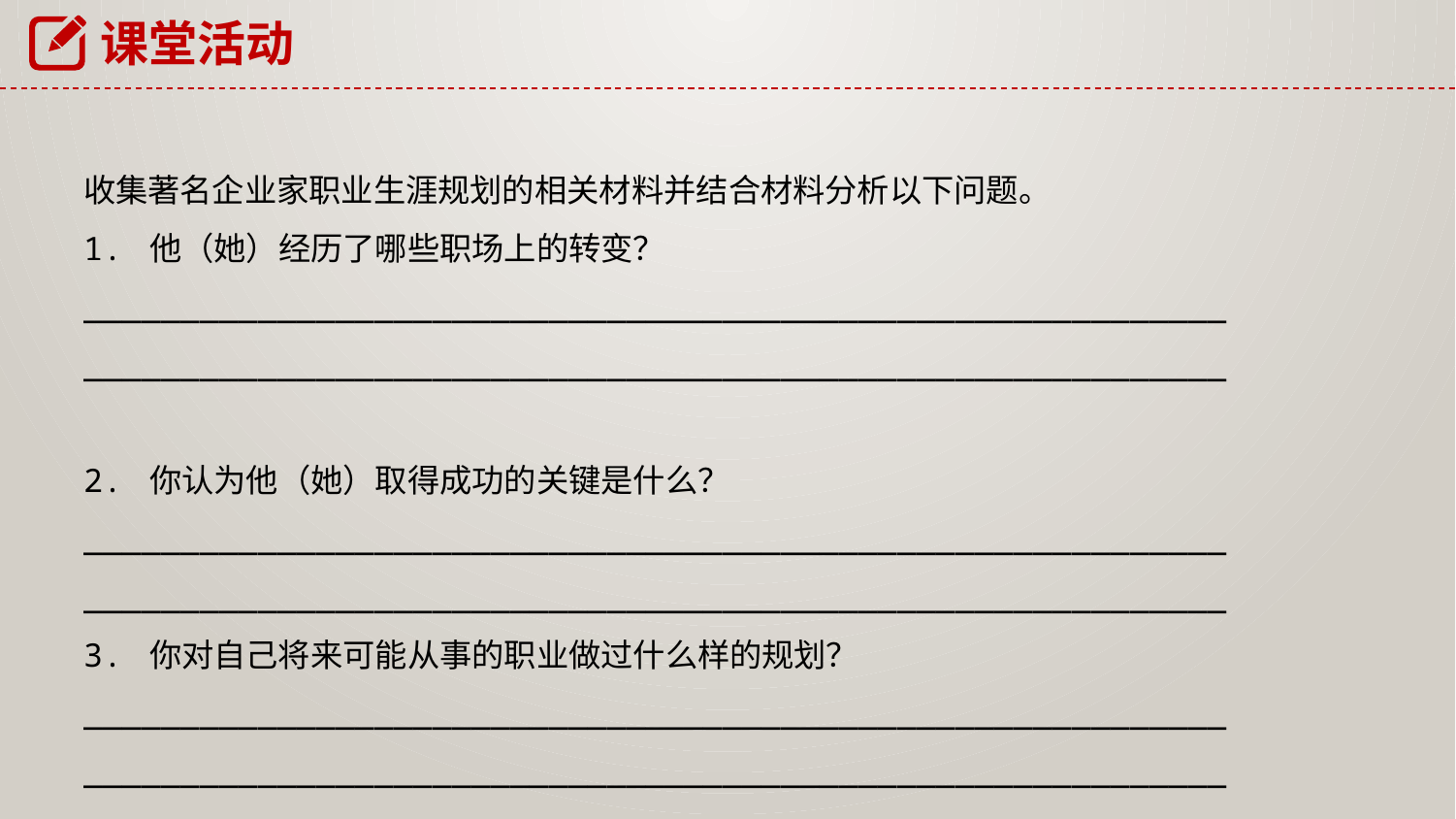

课堂活动

收集著名企业家职业生涯规划的相关材料并结合材料分析以下问题。
1. 他（她）经历了哪些职场上的转变？
___________________________________________________________
___________________________________________________________

2. 你认为他（她）取得成功的关键是什么？
___________________________________________________________
___________________________________________________________
3. 你对自己将来可能从事的职业做过什么样的规划？
___________________________________________________________
___________________________________________________________
15